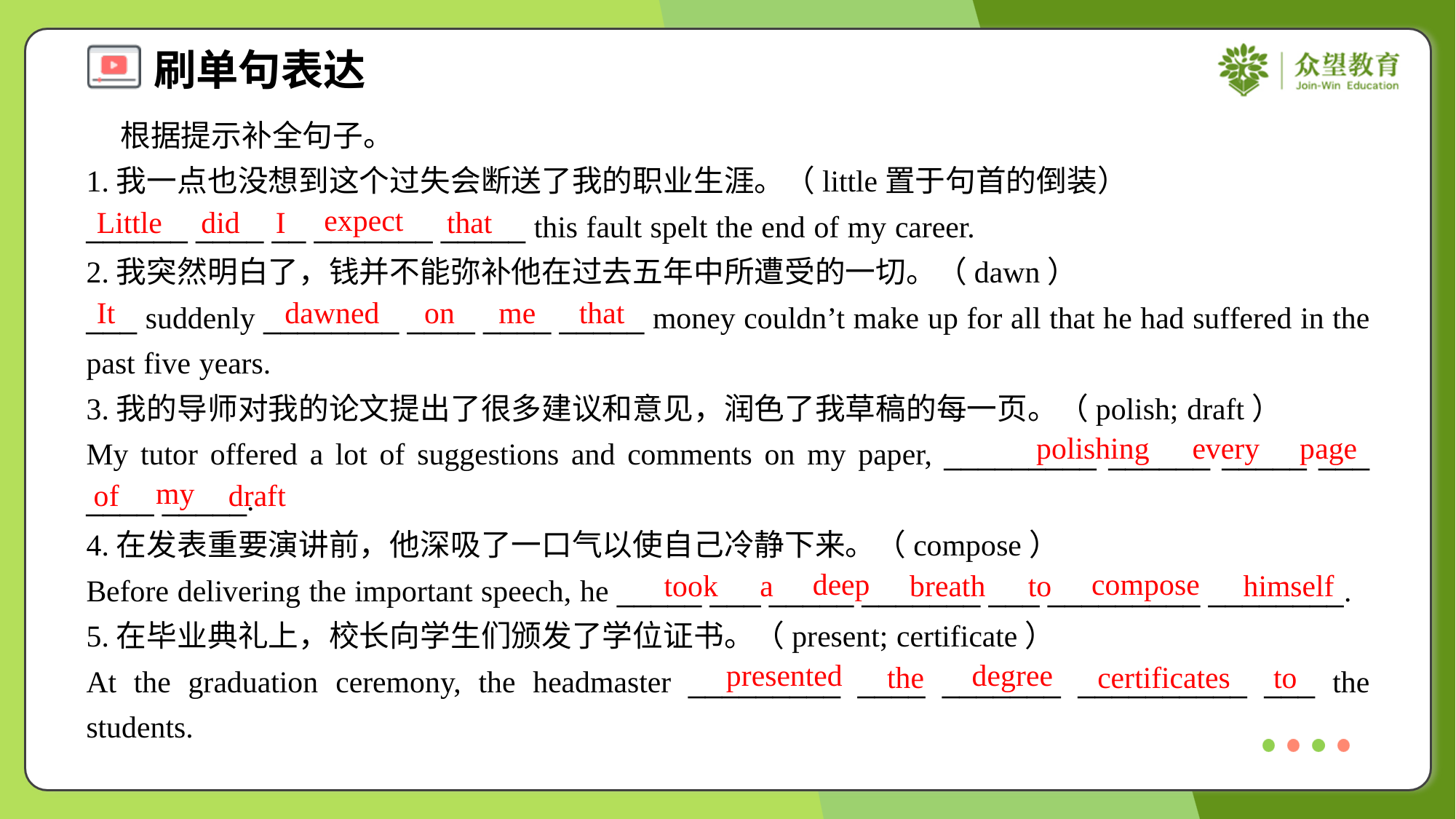

根据提示补全句子。
1.我一点也没想到这个过失会断送了我的职业生涯。（little置于句首的倒装）
______ ____ __ _______ _____ this fault spelt the end of my career.
expect
Little
did
I
that
2.我突然明白了，钱并不能弥补他在过去五年中所遭受的一切。（dawn）
___ suddenly ________ ____ ____ _____ money couldn’t make up for all that he had suffered in the past five years.
It
dawned
on
me
that
3.我的导师对我的论文提出了很多建议和意见，润色了我草稿的每一页。（polish; draft）
My tutor offered a lot of suggestions and comments on my paper, _________ ______ _____ ___ ____ _____.
polishing
every
page
my
of
draft
4.在发表重要演讲前，他深吸了一口气以使自己冷静下来。（compose）
Before delivering the important speech, he _____ ___ _____ _______ ___ _________ ________.
deep
compose
took
a
breath
to
himself
5.在毕业典礼上，校长向学生们颁发了学位证书。（present; certificate）
At the graduation ceremony, the headmaster _________ ____ _______ __________ ___ the students.
presented
degree
the
certificates
to